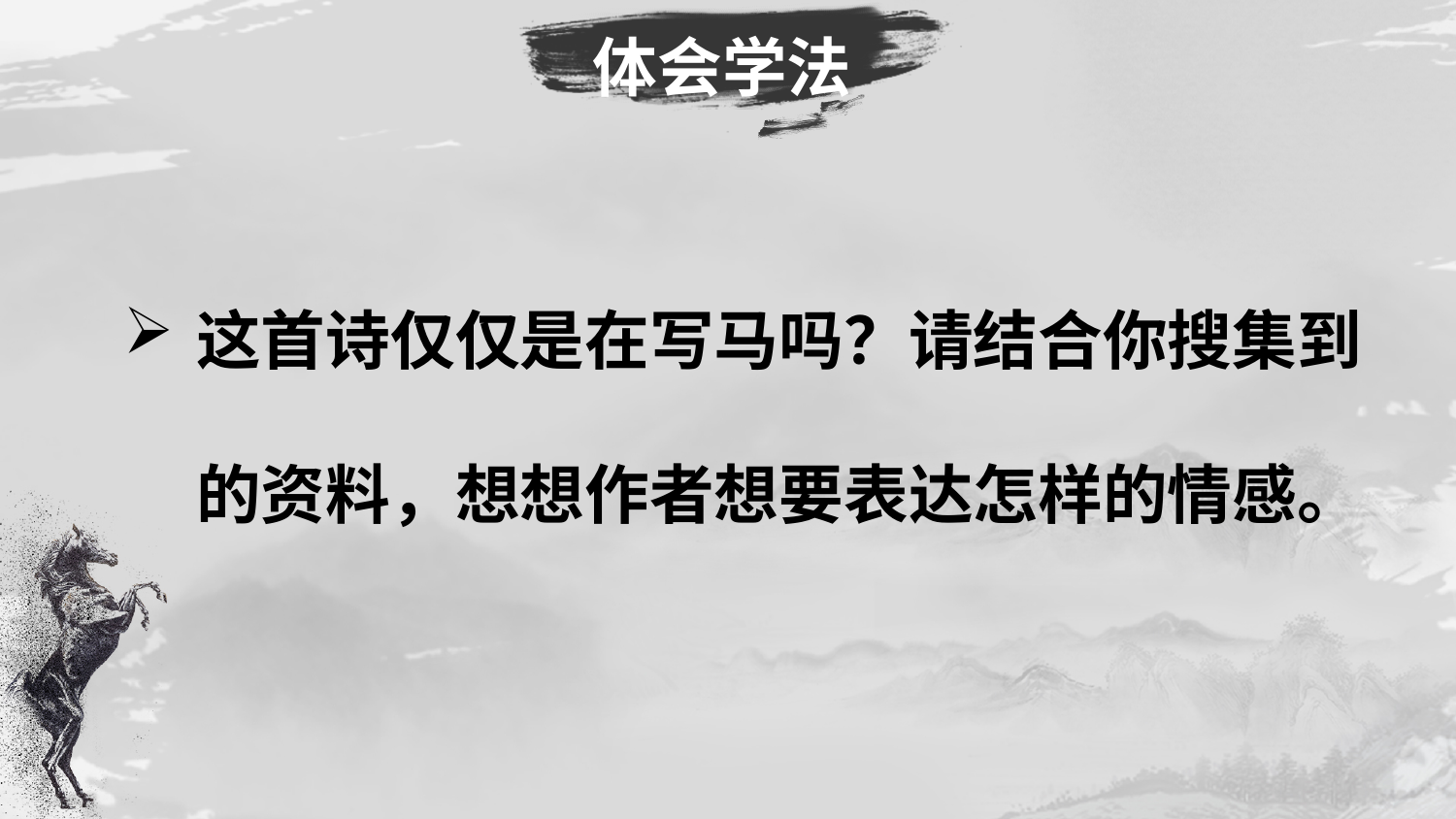

体会学法
这首诗仅仅是在写马吗？请结合你搜集到的资料，想想作者想要表达怎样的情感。